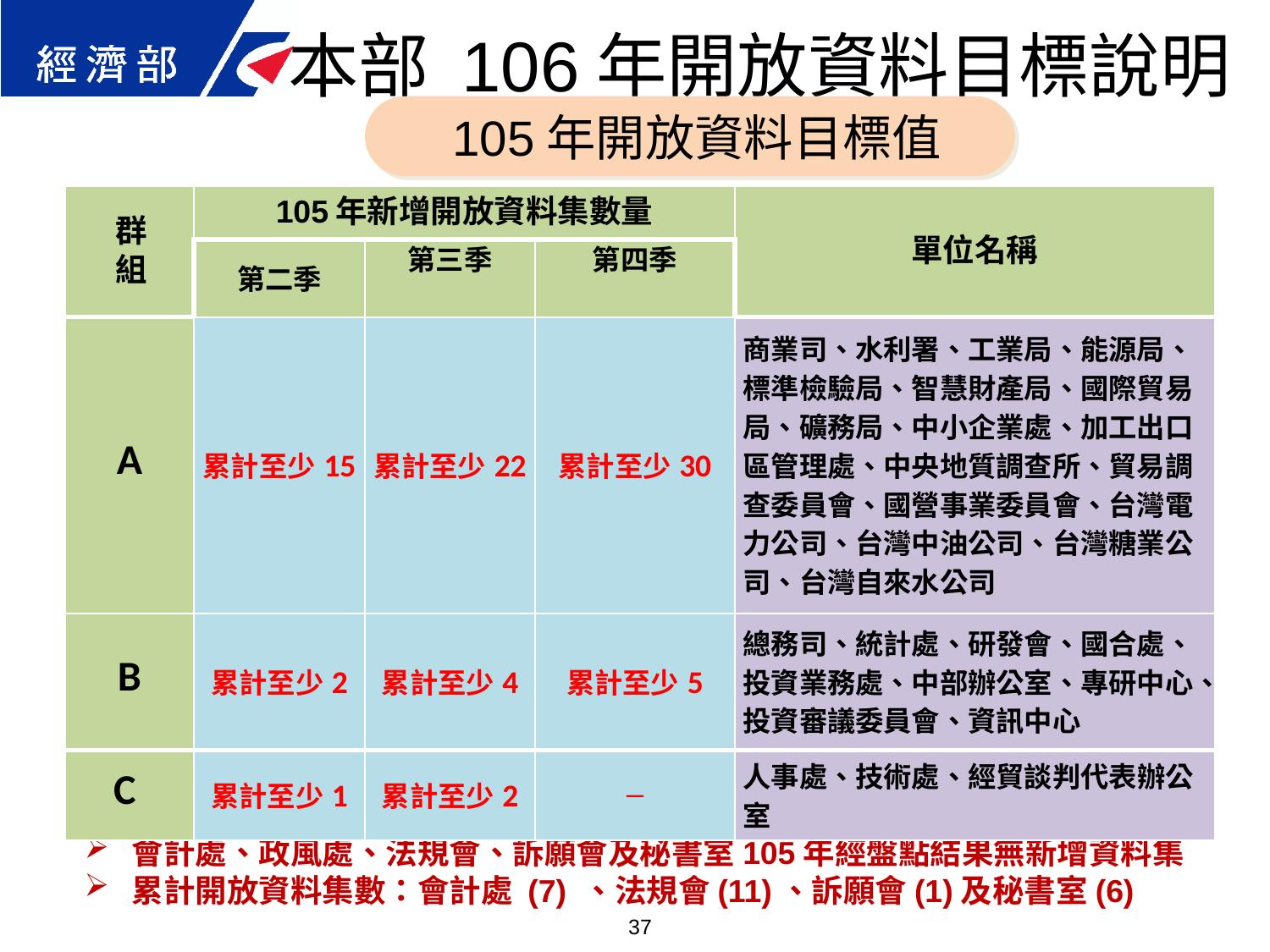

本部 106年開放資料目標說明
 105年開放資料目標值
| 群 組 | 105年新增開放資料集數量 |  |  | 單位名稱 |
| --- | --- | --- | --- | --- |
|  | 第二季 | 第三季 | 第四季 |  |
| A | 累計至少15 | 累計至少22 | 累計至少30 | 商業司、水利署、工業局、能源局、標準檢驗局、智慧財產局、國際貿易局、礦務局、中小企業處、加工出口區管理處、中央地質調查所、貿易調查委員會、國營事業委員會、台灣電力公司、台灣中油公司、台灣糖業公司、台灣自來水公司 |
| B | 累計至少2 | 累計至少4 | 累計至少5 | 總務司、統計處、研發會、國合處、投資業務處、中部辦公室、專研中心、投資審議委員會、資訊中心 |
| C | 累計至少1 | 累計至少2 | ─ | 人事處、技術處、經貿談判代表辦公室 |
會計處、政風處、法規會、訴願會及秘書室105年經盤點結果無新增資料集
累計開放資料集數：會計處 (7) 、法規會(11)、訴願會(1)及秘書室(6)
37